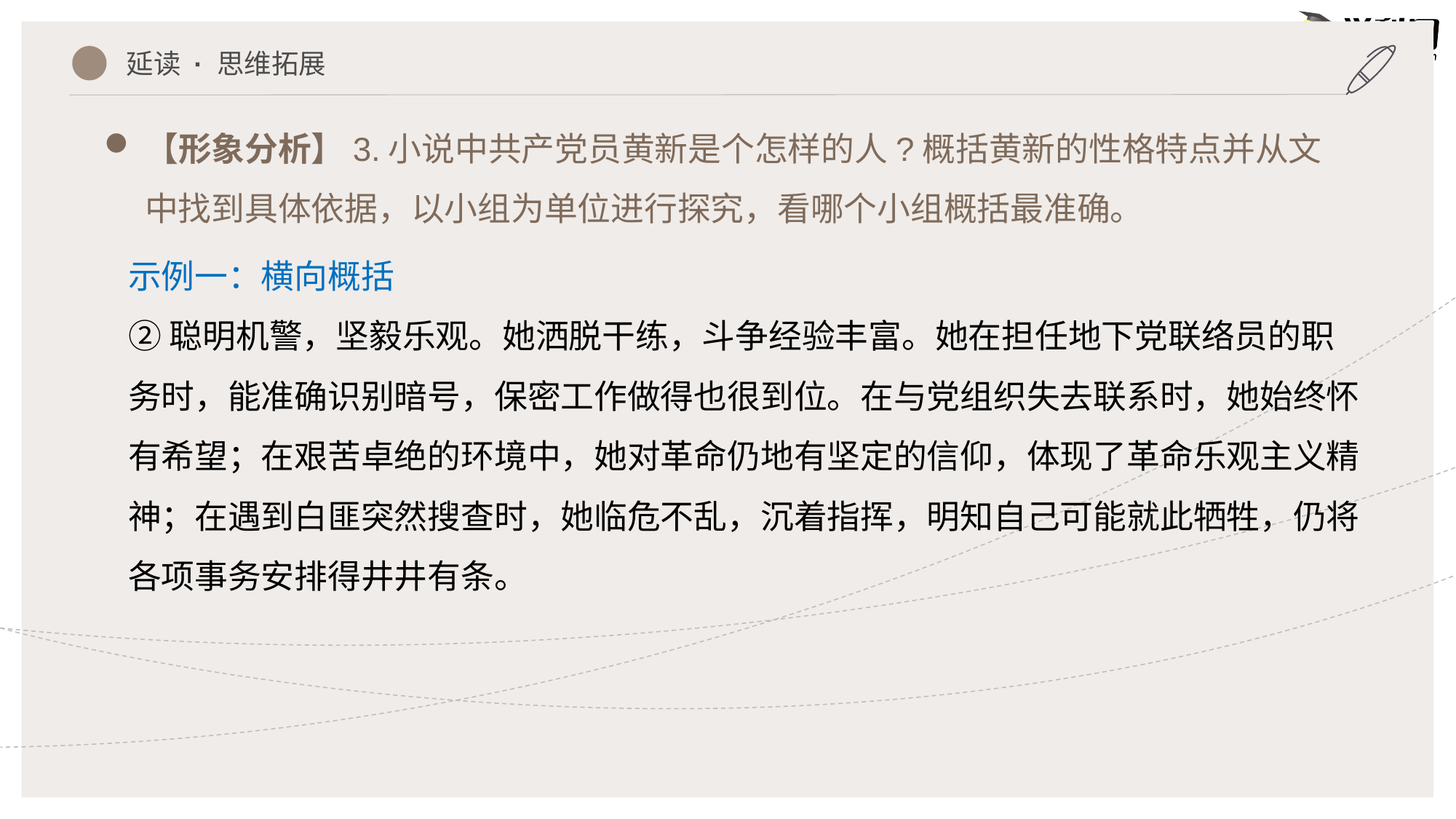

延读 · 思维拓展

【形象分析】3.小说中共产党员黄新是个怎样的人?概括黄新的性格特点并从文中找到具体依据，以小组为单位进行探究，看哪个小组概括最准确。
示例一：横向概括
②聪明机警，坚毅乐观。她洒脱干练，斗争经验丰富。她在担任地下党联络员的职务时，能准确识别暗号，保密工作做得也很到位。在与党组织失去联系时，她始终怀有希望；在艰苦卓绝的环境中，她对革命仍地有坚定的信仰，体现了革命乐观主义精神；在遇到白匪突然搜查时，她临危不乱，沉着指挥，明知自己可能就此牺牲，仍将各项事务安排得井井有条。